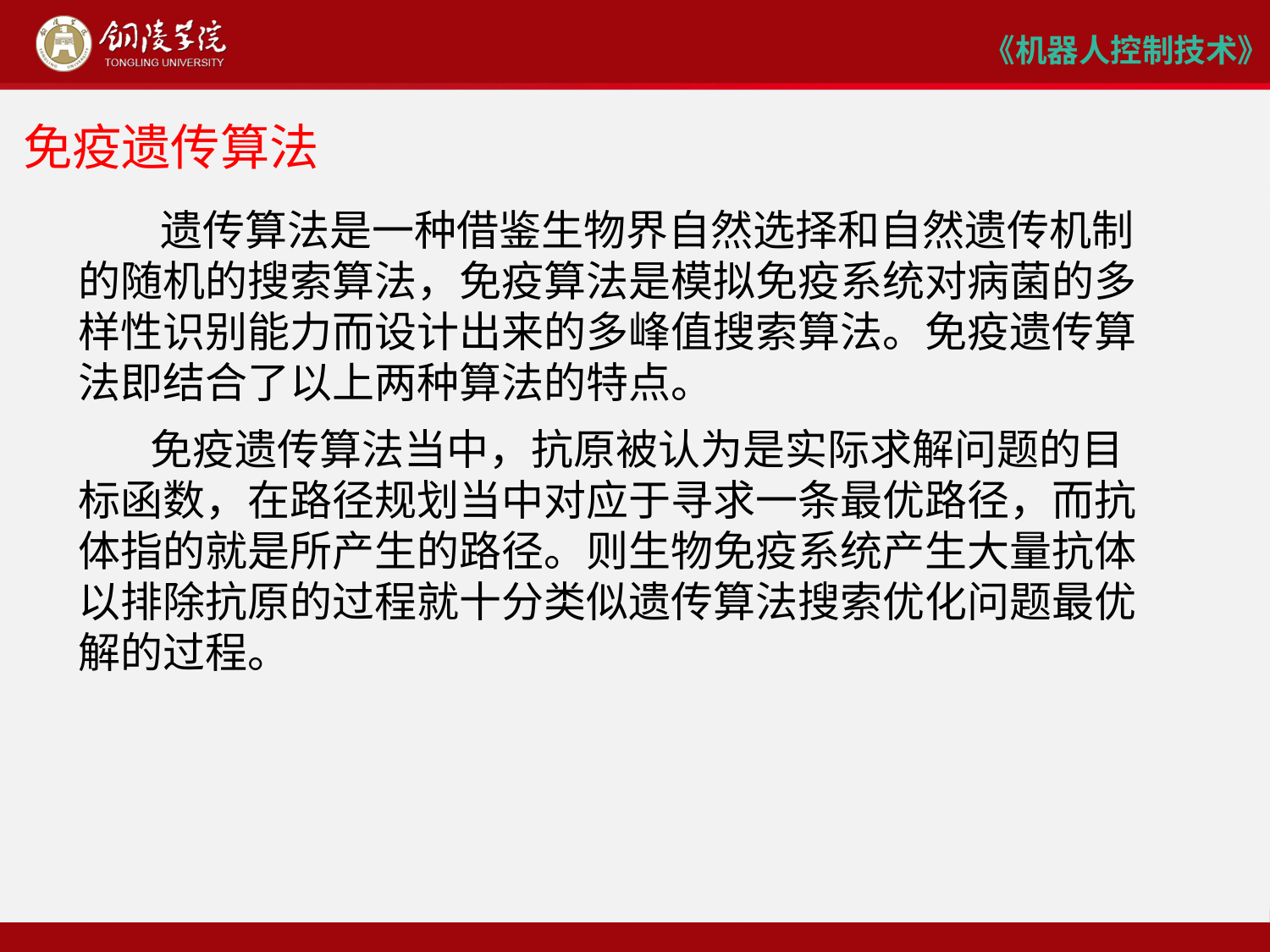

# 免疫遗传算法
         遗传算法是一种借鉴生物界自然选择和自然遗传机制的随机的搜索算法，免疫算法是模拟免疫系统对病菌的多样性识别能力而设计出来的多峰值搜索算法。免疫遗传算法即结合了以上两种算法的特点。
         免疫遗传算法当中，抗原被认为是实际求解问题的目标函数，在路径规划当中对应于寻求一条最优路径，而抗体指的就是所产生的路径。则生物免疫系统产生大量抗体以排除抗原的过程就十分类似遗传算法搜索优化问题最优解的过程。